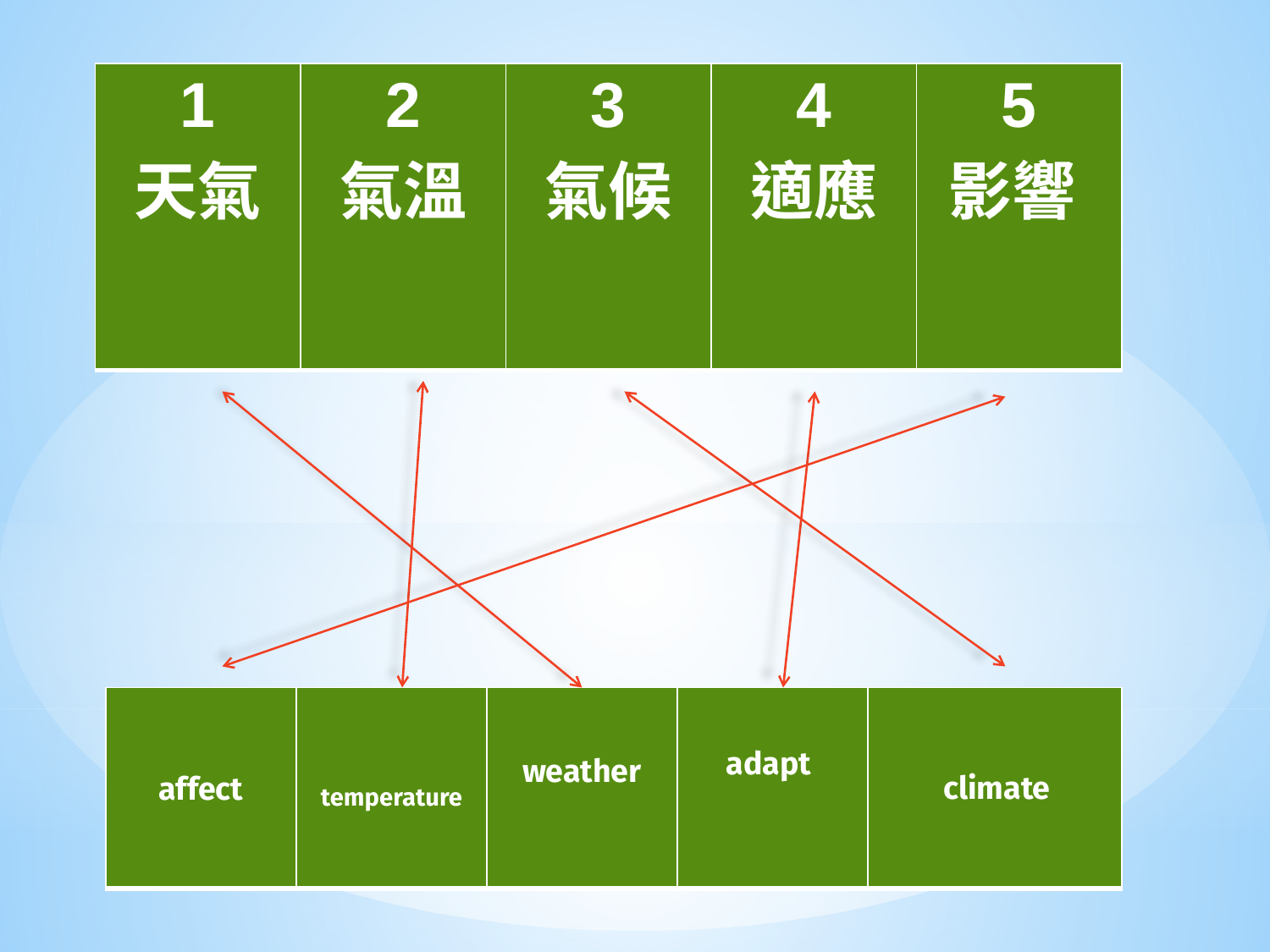

| 1 天氣 | 2 氣溫 | 3 氣候 | 4 適應 | 5 影響 |
| --- | --- | --- | --- | --- |
| affect | temperature | weather | adapt | climate |
| --- | --- | --- | --- | --- |